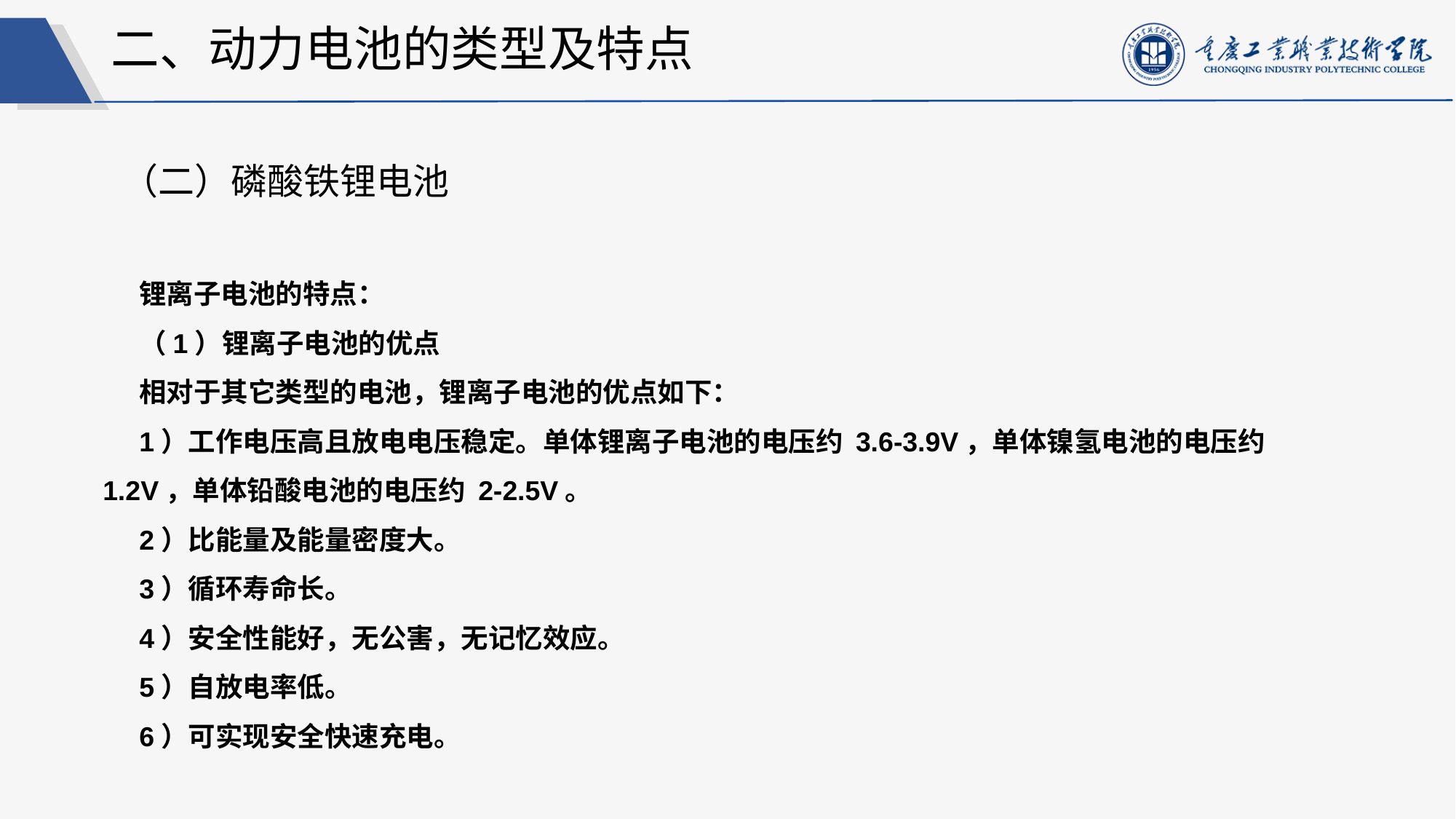

二、动力电池的类型及特点
（二）磷酸铁锂电池
锂离子电池的特点：
（1）锂离子电池的优点
相对于其它类型的电池，锂离子电池的优点如下：
1）工作电压高且放电电压稳定。单体锂离子电池的电压约 3.6-3.9V，单体镍氢电池的电压约 1.2V，单体铅酸电池的电压约 2-2.5V。
2）比能量及能量密度大。
3）循环寿命长。
4）安全性能好，无公害，无记忆效应。
5）自放电率低。
6）可实现安全快速充电。